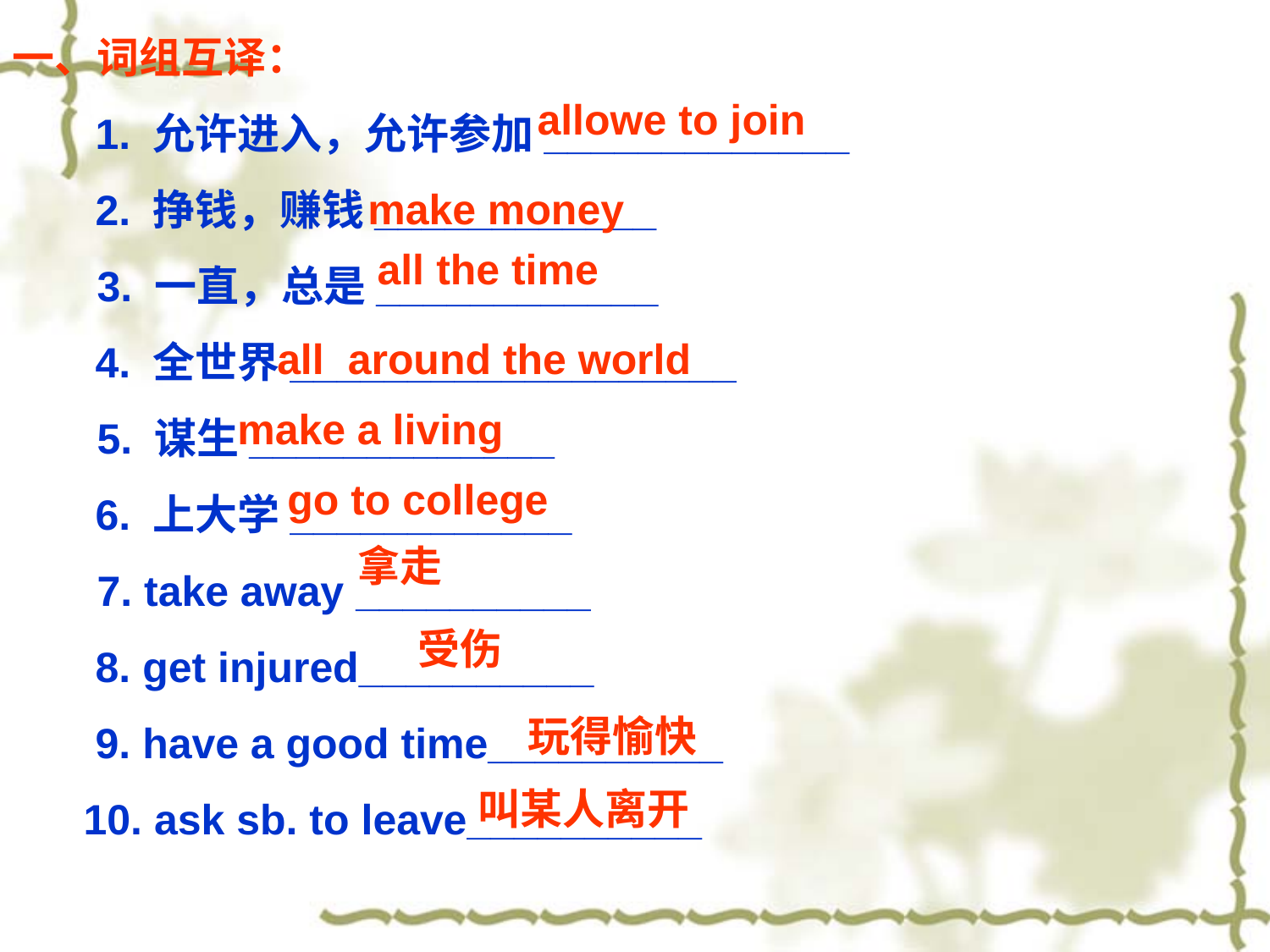

一、词组互译：
       1. 允许进入，允许参加_____________
       2. 挣钱，赚钱____________
3. 一直，总是____________
       4. 全世界___________________
5. 谋生_____________
       6. 上大学____________
7. take away __________
       8. get injured__________
       9. have a good time__________
      10. ask sb. to leave__________
allowe to join
make money
all the time
all  around the world
make a living
go to college
拿走
受伤
玩得愉快
叫某人离开